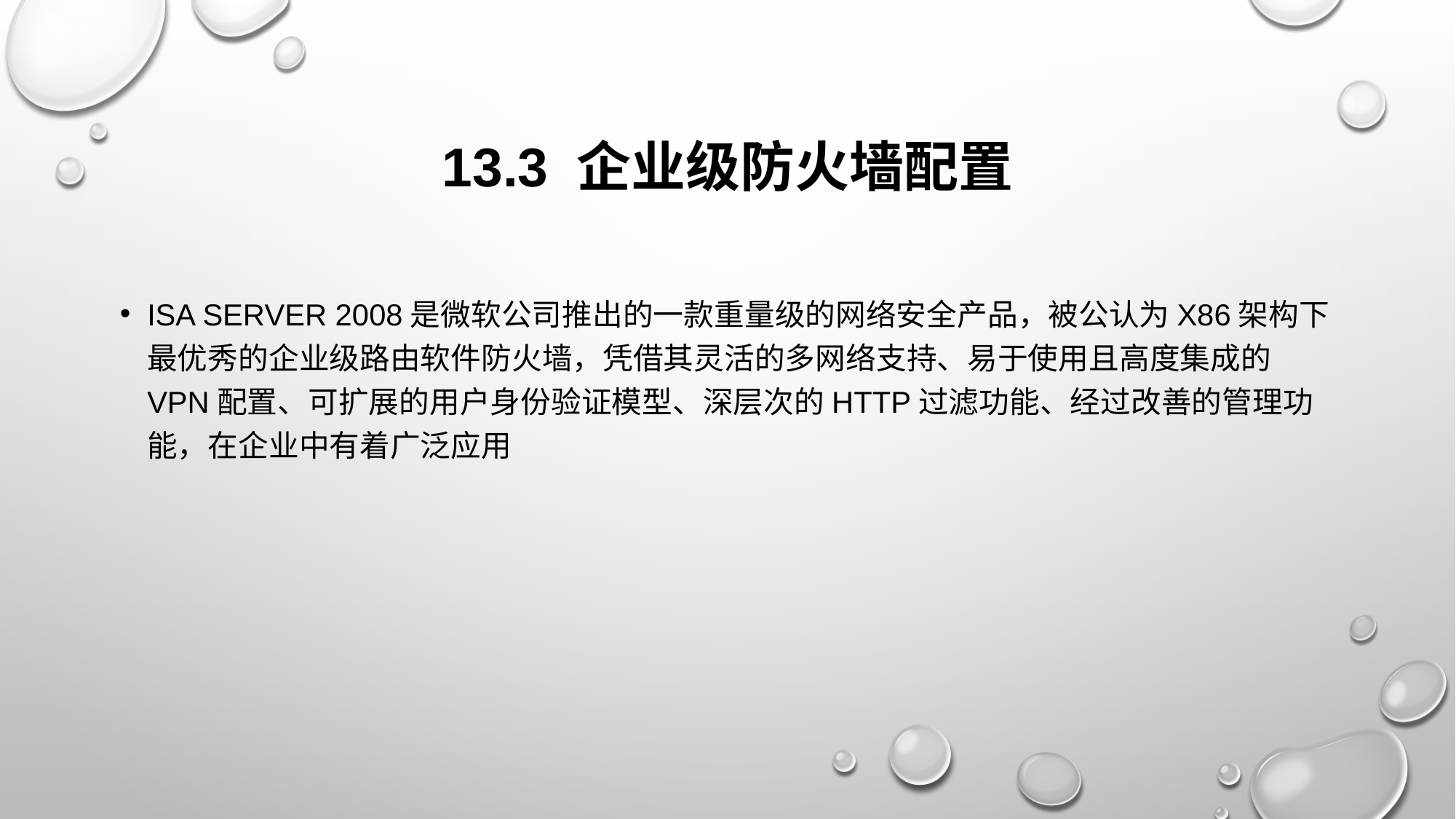

# 13.3 企业级防火墙配置
ISA Server 2008是微软公司推出的一款重量级的网络安全产品，被公认为x86架构下最优秀的企业级路由软件防火墙，凭借其灵活的多网络支持、易于使用且高度集成的VPN配置、可扩展的用户身份验证模型、深层次的HTTP过滤功能、经过改善的管理功能，在企业中有着广泛应用